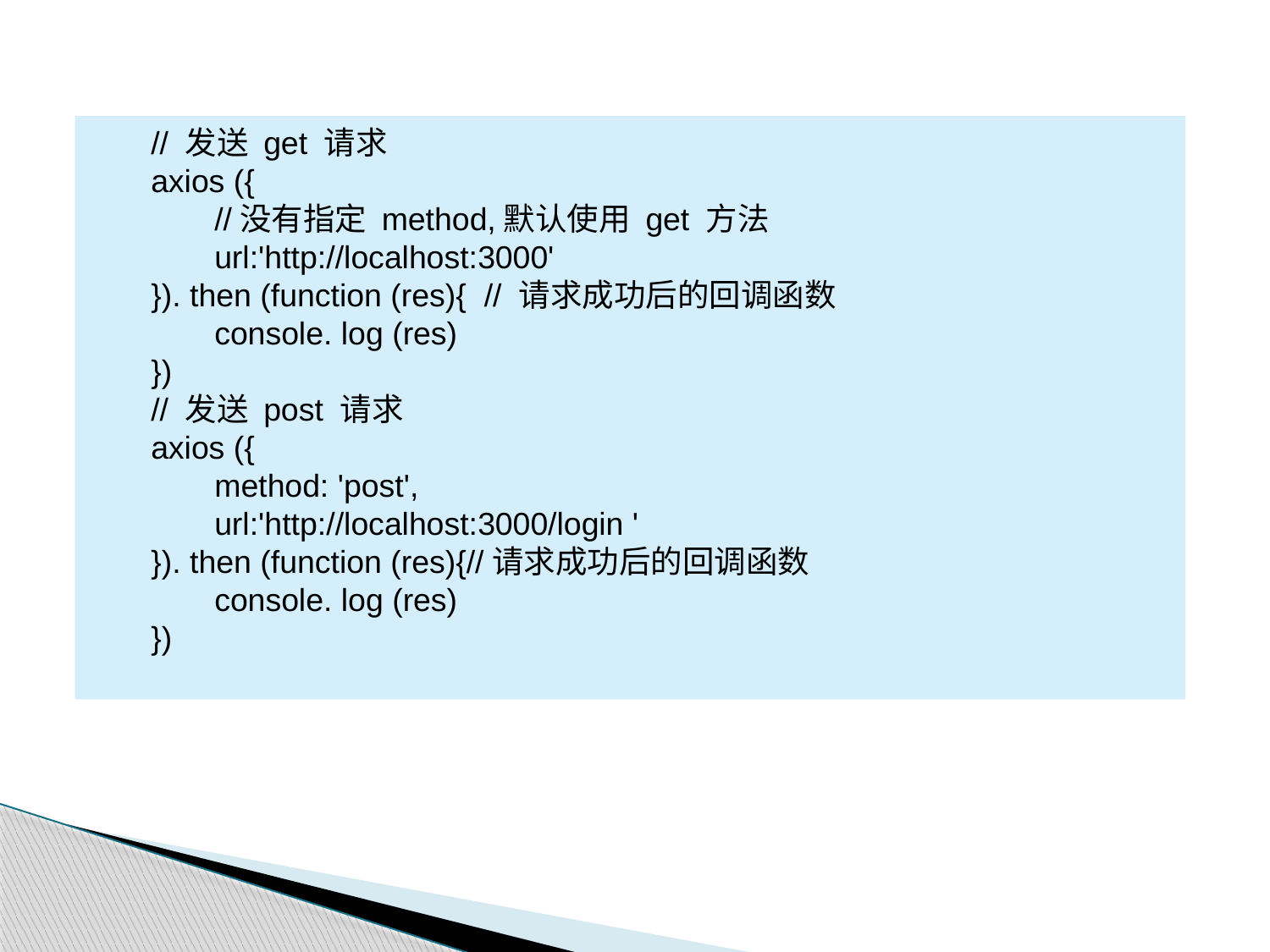

// 发送 get 请求
axios ({
//没有指定 method,默认使用 get 方法
url:'http://localhost:3000'
}). then (function (res){  // 请求成功后的回调函数
console. log (res)
})
// 发送 post 请求
axios ({
method: 'post',
url:'http://localhost:3000/login '
}). then (function (res){//请求成功后的回调函数
console. log (res)
})